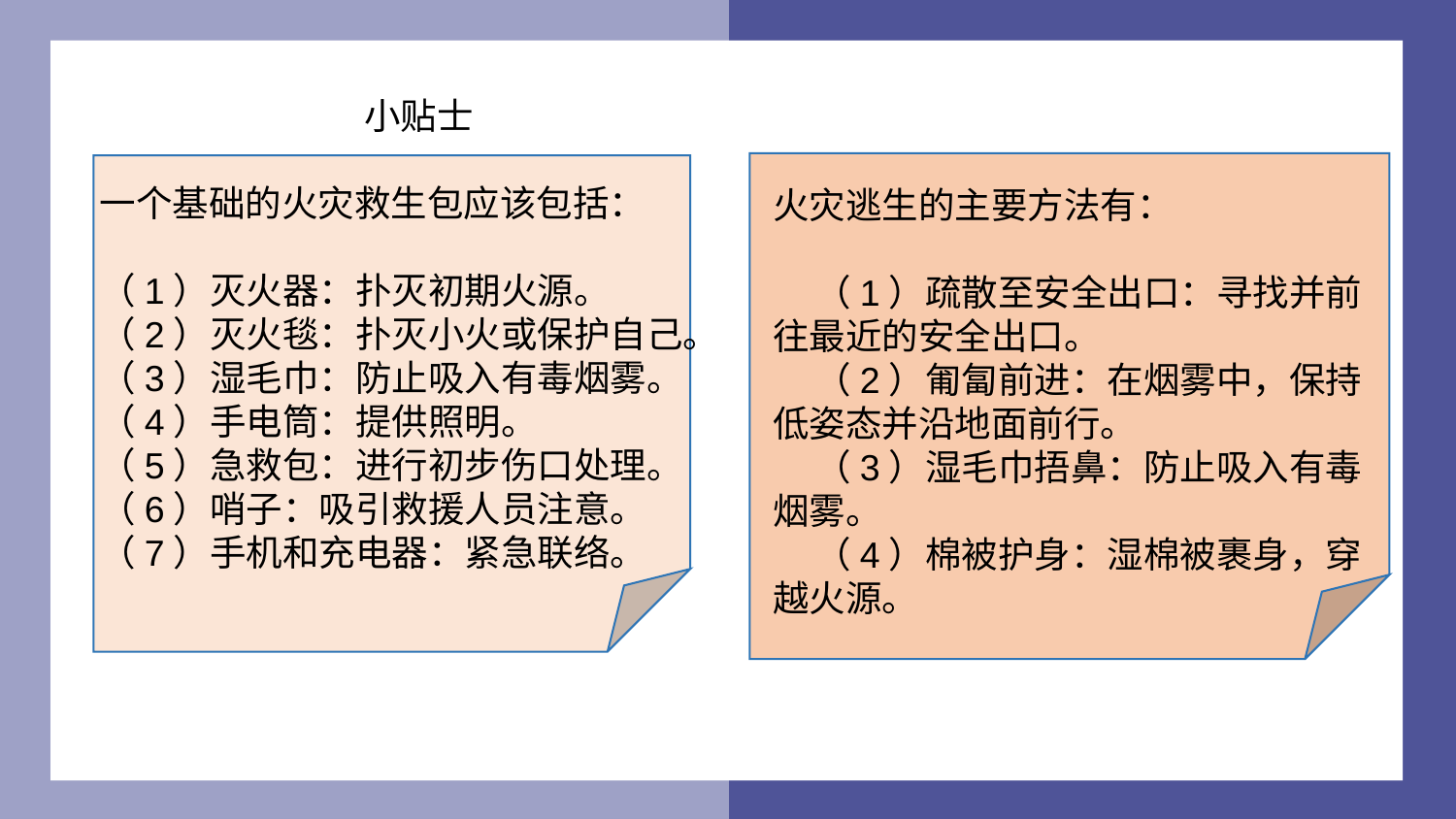

小贴士

一个基础的火灾救生包应该包括：

（1）灭火器：扑灭初期火源。
（2）灭火毯：扑灭小火或保护自己。
（3）湿毛巾：防止吸入有毒烟雾。
（4）手电筒：提供照明。
（5）急救包：进行初步伤口处理。
（6）哨子：吸引救援人员注意。
（7）手机和充电器：紧急联络。

火灾逃生的主要方法有：

    （1）疏散至安全出口：寻找并前往最近的安全出口。
    （2）匍匐前进：在烟雾中，保持低姿态并沿地面前行。
    （3）湿毛巾捂鼻：防止吸入有毒烟雾。
    （4）棉被护身：湿棉被裹身，穿越火源。